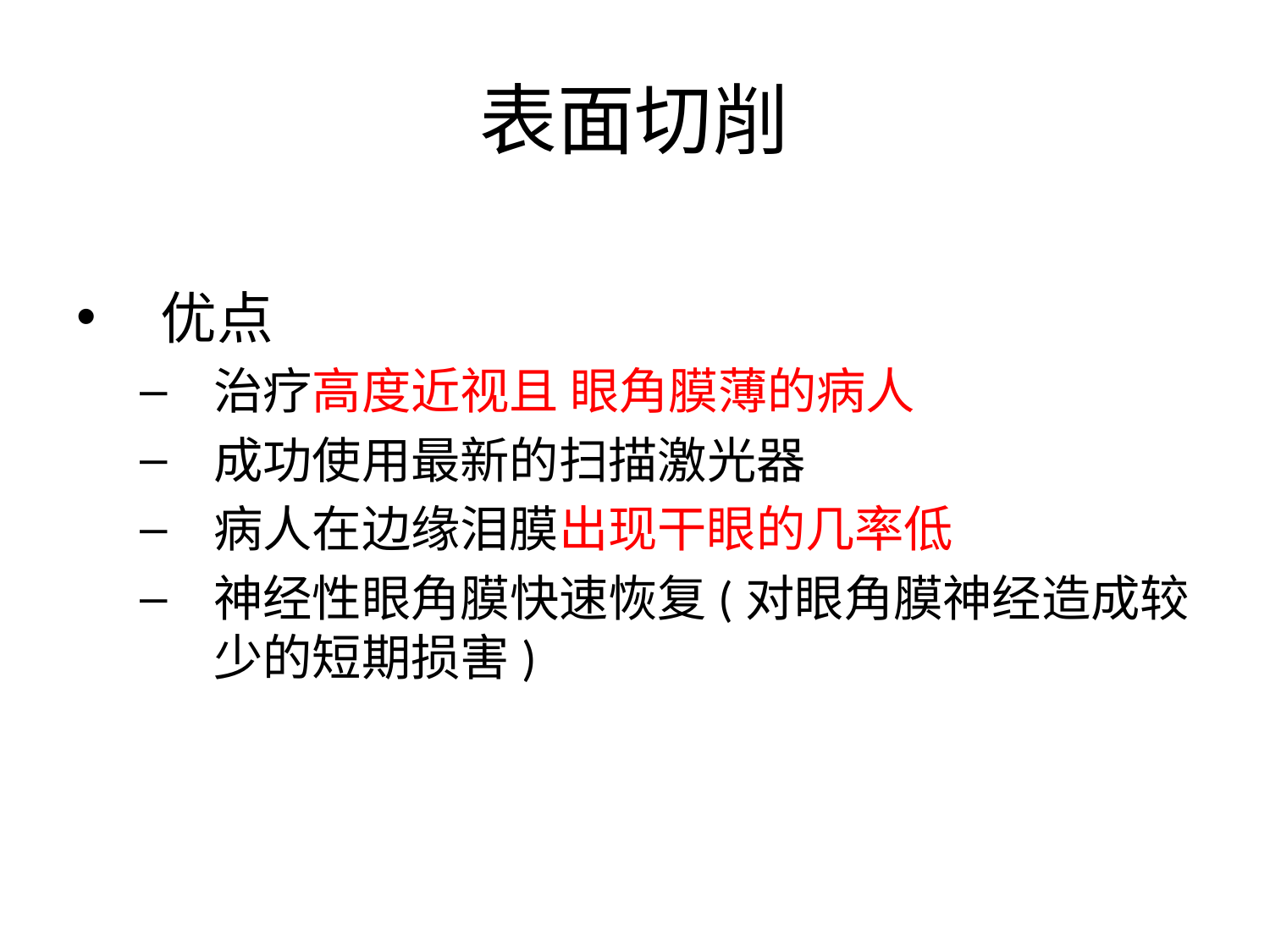

# 表面切削
优点
治疗高度近视且 眼角膜薄的病人
成功使用最新的扫描激光器
病人在边缘泪膜出现干眼的几率低
神经性眼角膜快速恢复(对眼角膜神经造成较少的短期损害)